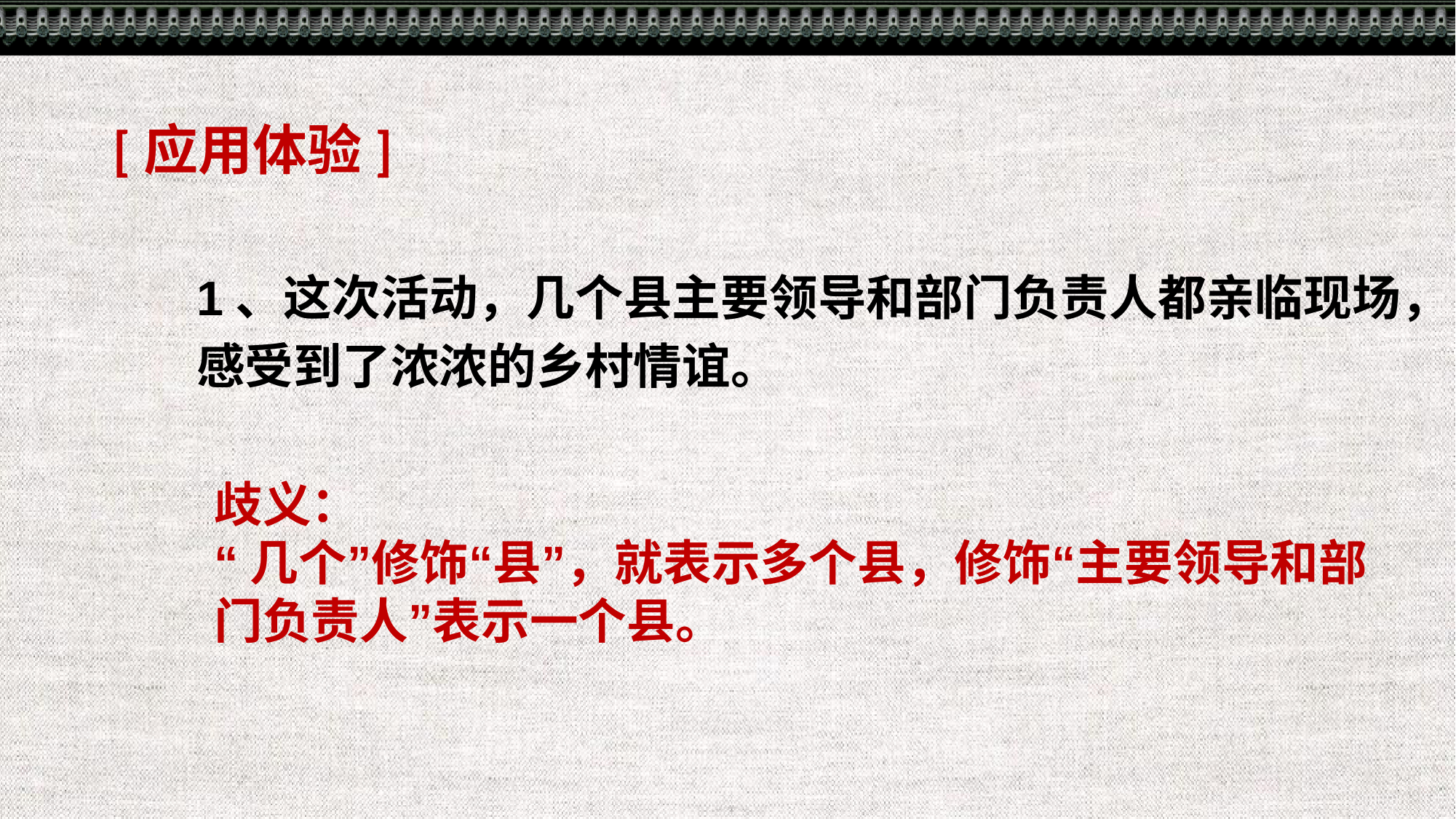

[应用体验]
1、这次活动，几个县主要领导和部门负责人都亲临现场，感受到了浓浓的乡村情谊。
歧义：
“几个”修饰“县”，就表示多个县，修饰“主要领导和部门负责人”表示一个县。